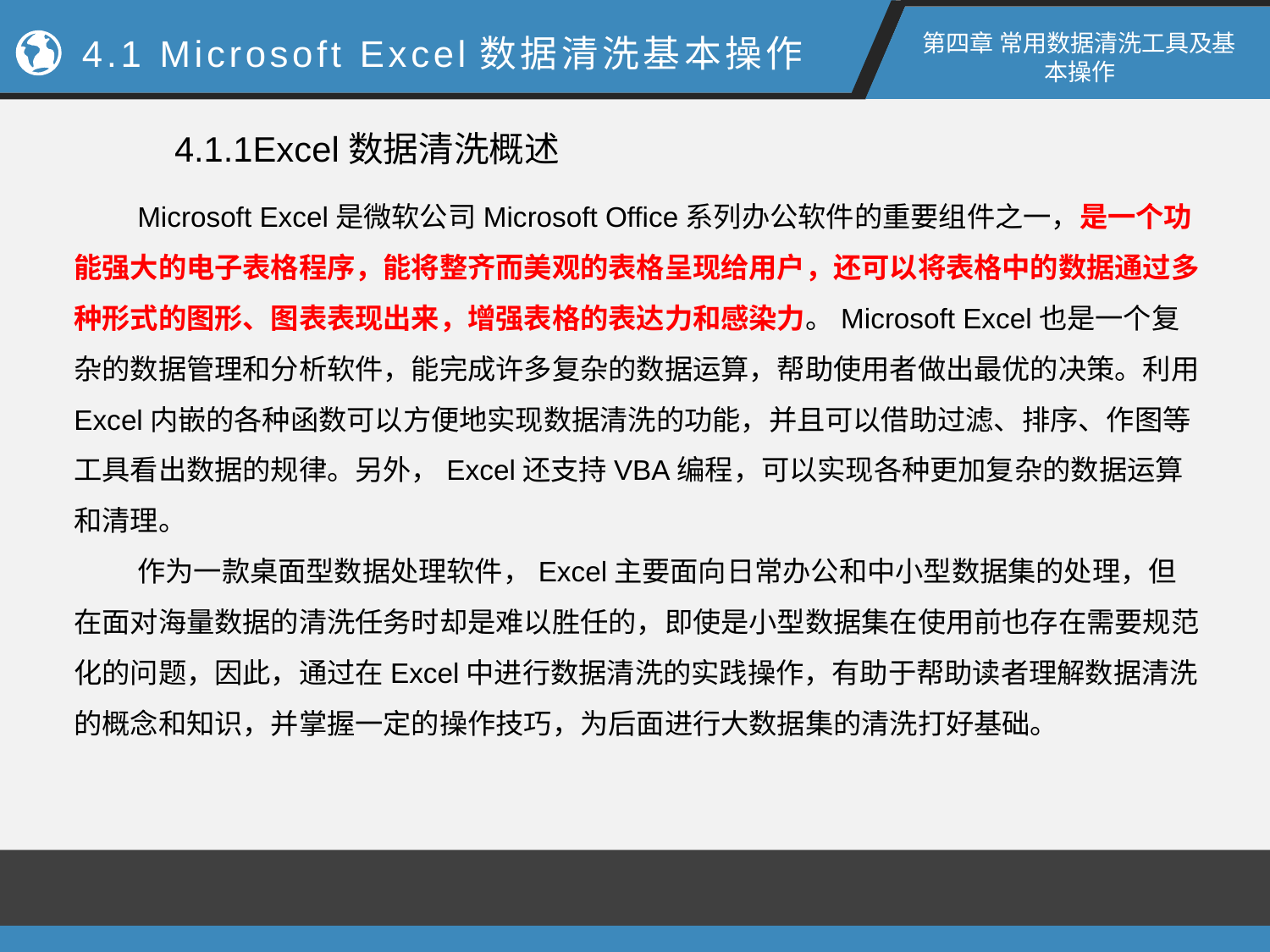

第四章 常用数据清洗工具及基本操作
4.1 Microsoft Excel数据清洗基本操作

  4.1.1Excel数据清洗概述
Microsoft Excel是微软公司Microsoft Office系列办公软件的重要组件之一，是一个功能强大的电子表格程序，能将整齐而美观的表格呈现给用户，还可以将表格中的数据通过多种形式的图形、图表表现出来，增强表格的表达力和感染力。Microsoft Excel也是一个复杂的数据管理和分析软件，能完成许多复杂的数据运算，帮助使用者做出最优的决策。利用Excel内嵌的各种函数可以方便地实现数据清洗的功能，并且可以借助过滤、排序、作图等工具看出数据的规律。另外，Excel还支持VBA编程，可以实现各种更加复杂的数据运算和清理。
作为一款桌面型数据处理软件，Excel主要面向日常办公和中小型数据集的处理，但在面对海量数据的清洗任务时却是难以胜任的，即使是小型数据集在使用前也存在需要规范化的问题，因此，通过在Excel中进行数据清洗的实践操作，有助于帮助读者理解数据清洗的概念和知识，并掌握一定的操作技巧，为后面进行大数据集的清洗打好基础。